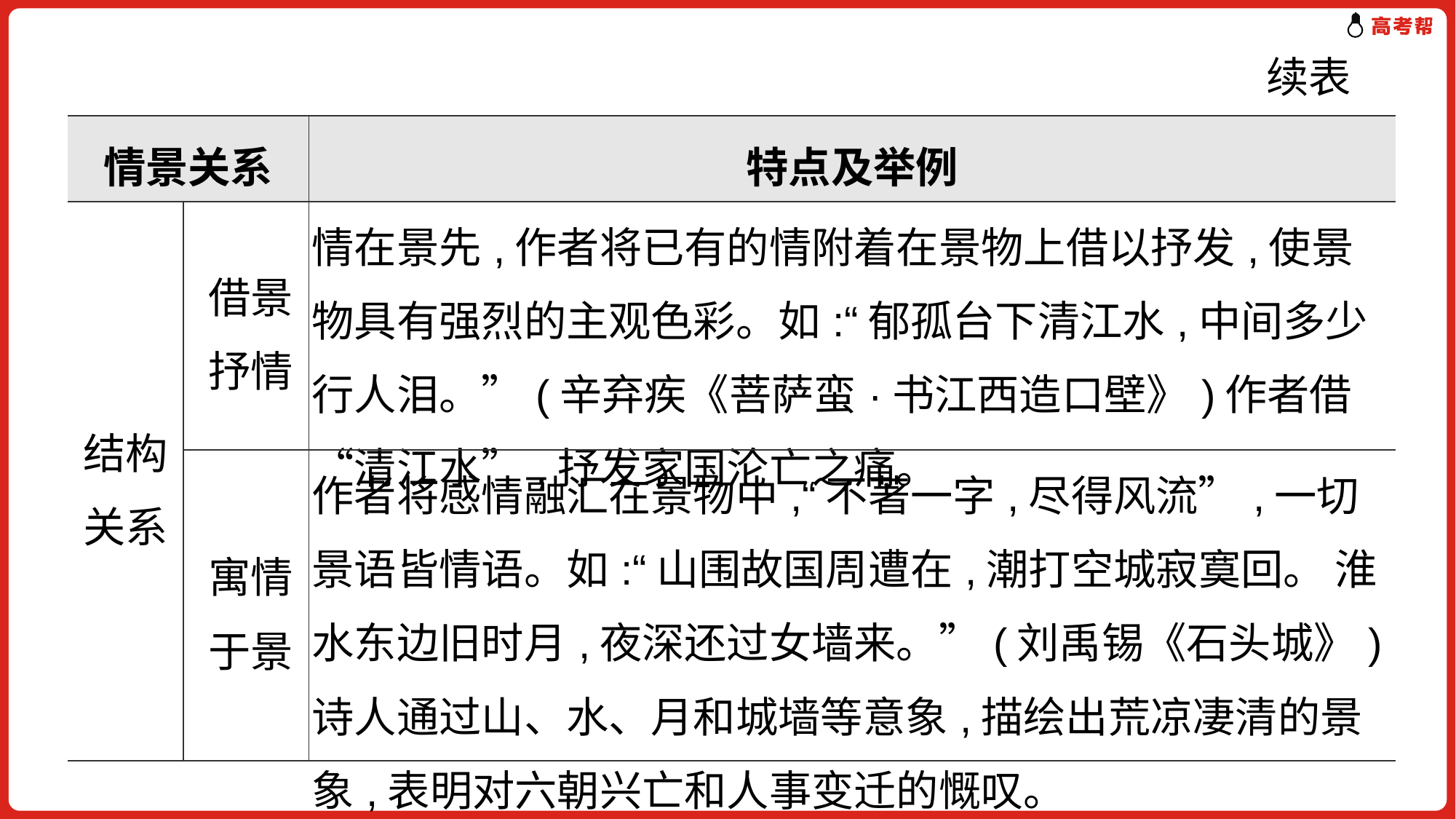

续表
| 情景关系 |  | 特点及举例 |
| --- | --- | --- |
| 结构 关系 | 借景 抒情 | 情在景先,作者将已有的情附着在景物上借以抒发,使景物具有强烈的主观色彩。如:“郁孤台下清江水,中间多少行人泪。”(辛弃疾《菩萨蛮·书江西造口壁》)作者借“清江水”,抒发家国沦亡之痛。 |
|  | 寓情 于景 | 作者将感情融汇在景物中,“不著一字,尽得风流”,一切景语皆情语。如:“山围故国周遭在,潮打空城寂寞回。 淮水东边旧时月,夜深还过女墙来。”(刘禹锡《石头城》)诗人通过山、水、月和城墙等意象,描绘出荒凉凄清的景象,表明对六朝兴亡和人事变迁的慨叹。 |